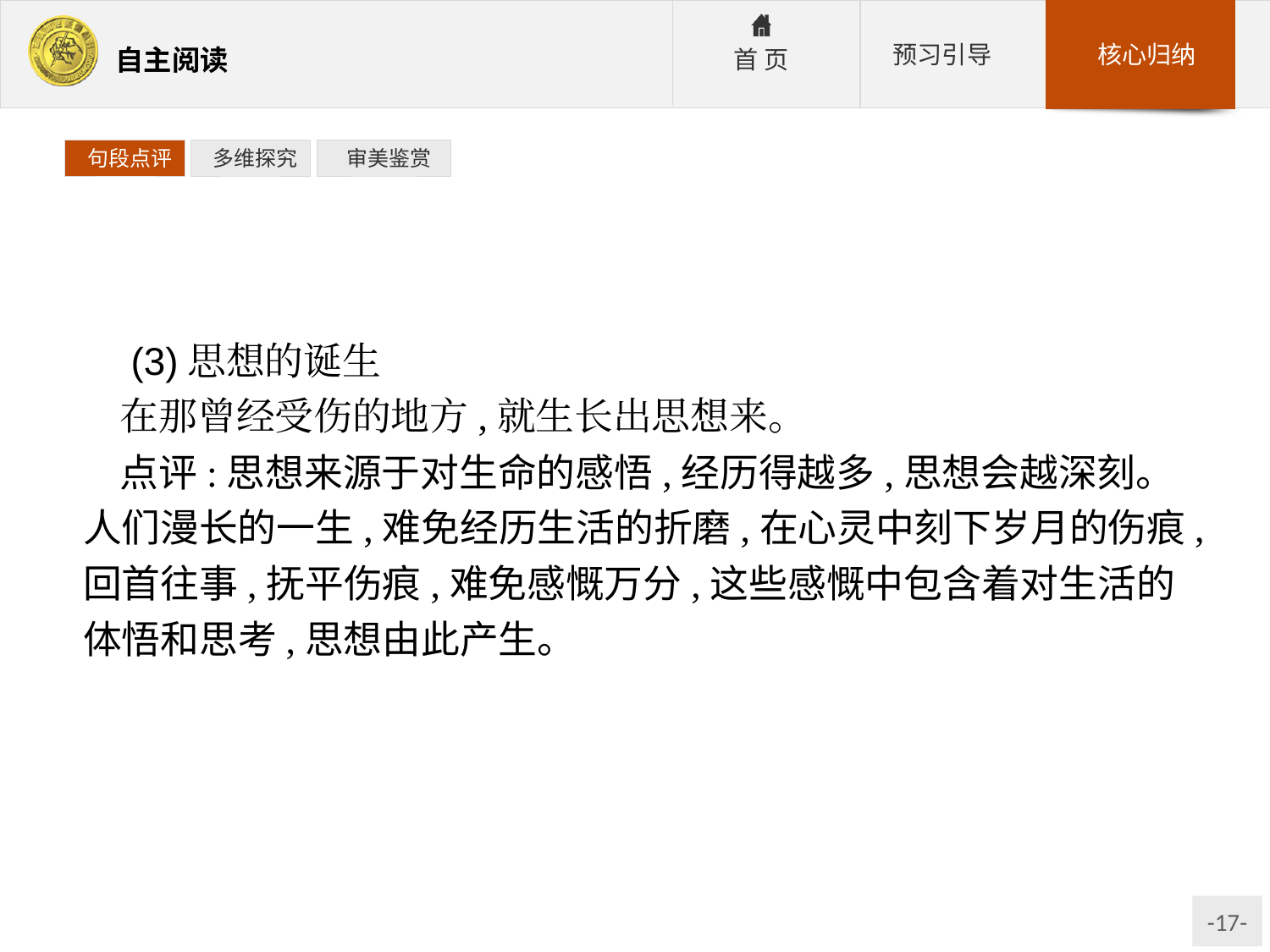

句段点评
 多维探究
 审美鉴赏
 (3)思想的诞生
在那曾经受伤的地方,就生长出思想来。
点评:思想来源于对生命的感悟,经历得越多,思想会越深刻。人们漫长的一生,难免经历生活的折磨,在心灵中刻下岁月的伤痕,回首往事,抚平伤痕,难免感慨万分,这些感慨中包含着对生活的体悟和思考,思想由此产生。